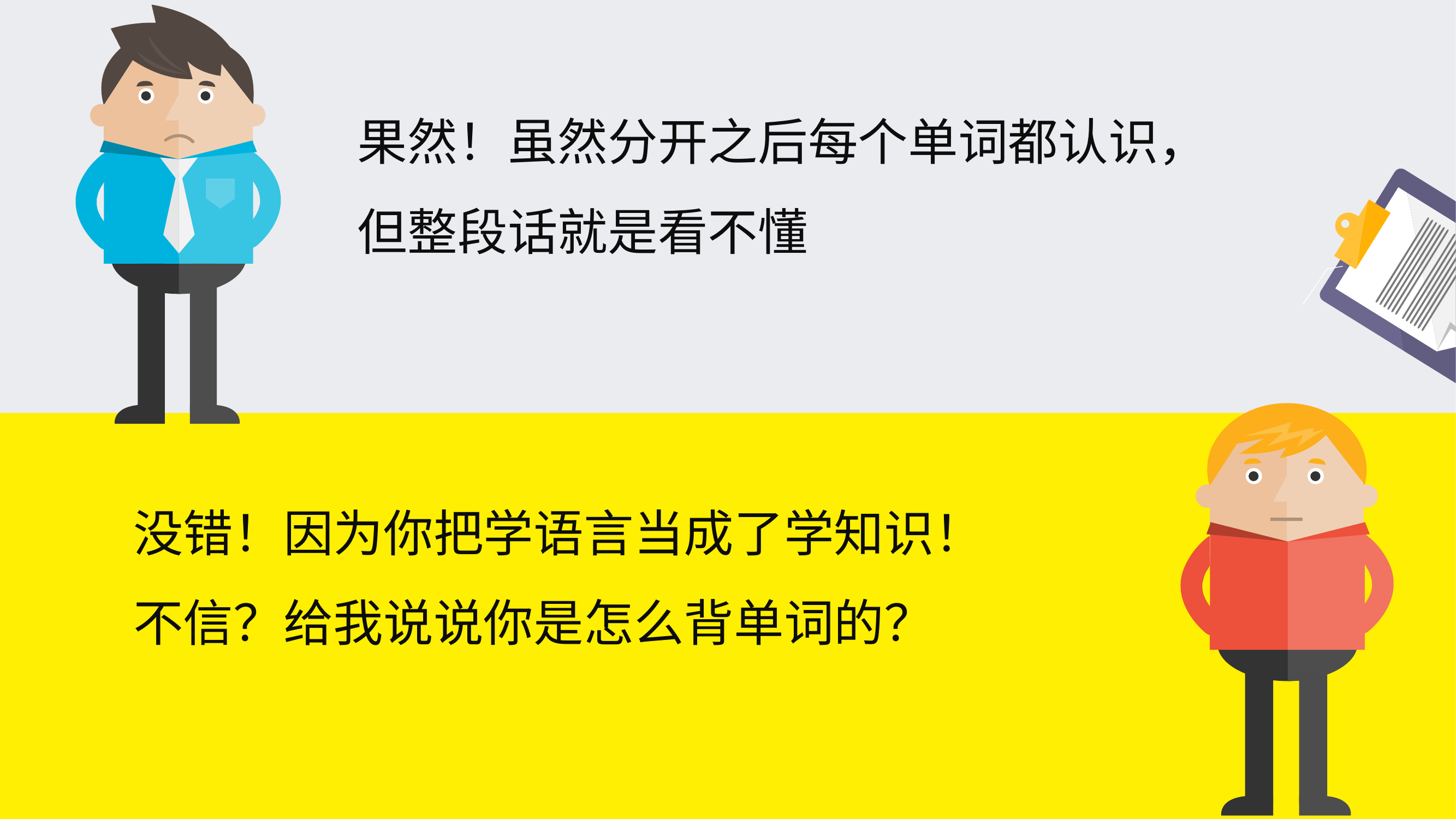

果然！虽然分开之后每个单词都认识，
但整段话就是看不懂

没错！因为你把学语言当成了学知识！
不信？给我说说你是怎么背单词的？